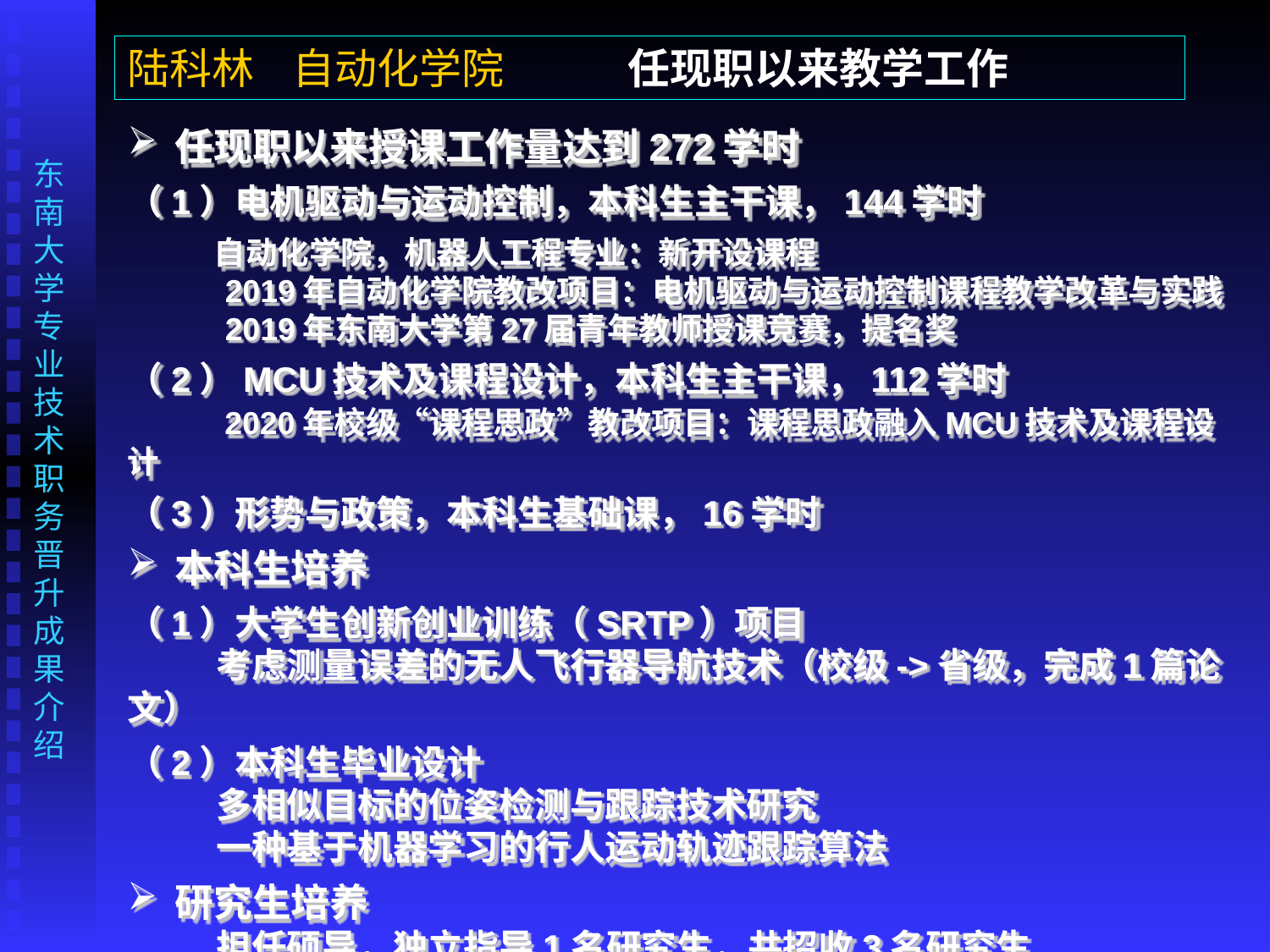

陆科林    自动化学院             任现职以来教学工作
任现职以来授课工作量达到272学时
（1）电机驱动与运动控制，本科生主干课，144学时
           自动化学院，机器人工程专业：新开设课程
           2019年自动化学院教改项目：电机驱动与运动控制课程教学改革与实践
           2019年东南大学第27届青年教师授课竞赛，提名奖
（2）MCU技术及课程设计，本科生主干课，112学时
          2020年校级“课程思政”教改项目：课程思政融入MCU技术及课程设计
（3）形势与政策，本科生基础课，16学时
本科生培养
（1）大学生创新创业训练（SRTP）项目
          考虑测量误差的无人飞行器导航技术（校级->省级，完成1篇论文）
（2）本科生毕业设计
          多相似目标的位姿检测与跟踪技术研究
          一种基于机器学习的行人运动轨迹跟踪算法
研究生培养
          担任硕导，独立指导1名研究生，共招收3名研究生
          协助指导2名研究生获得学位